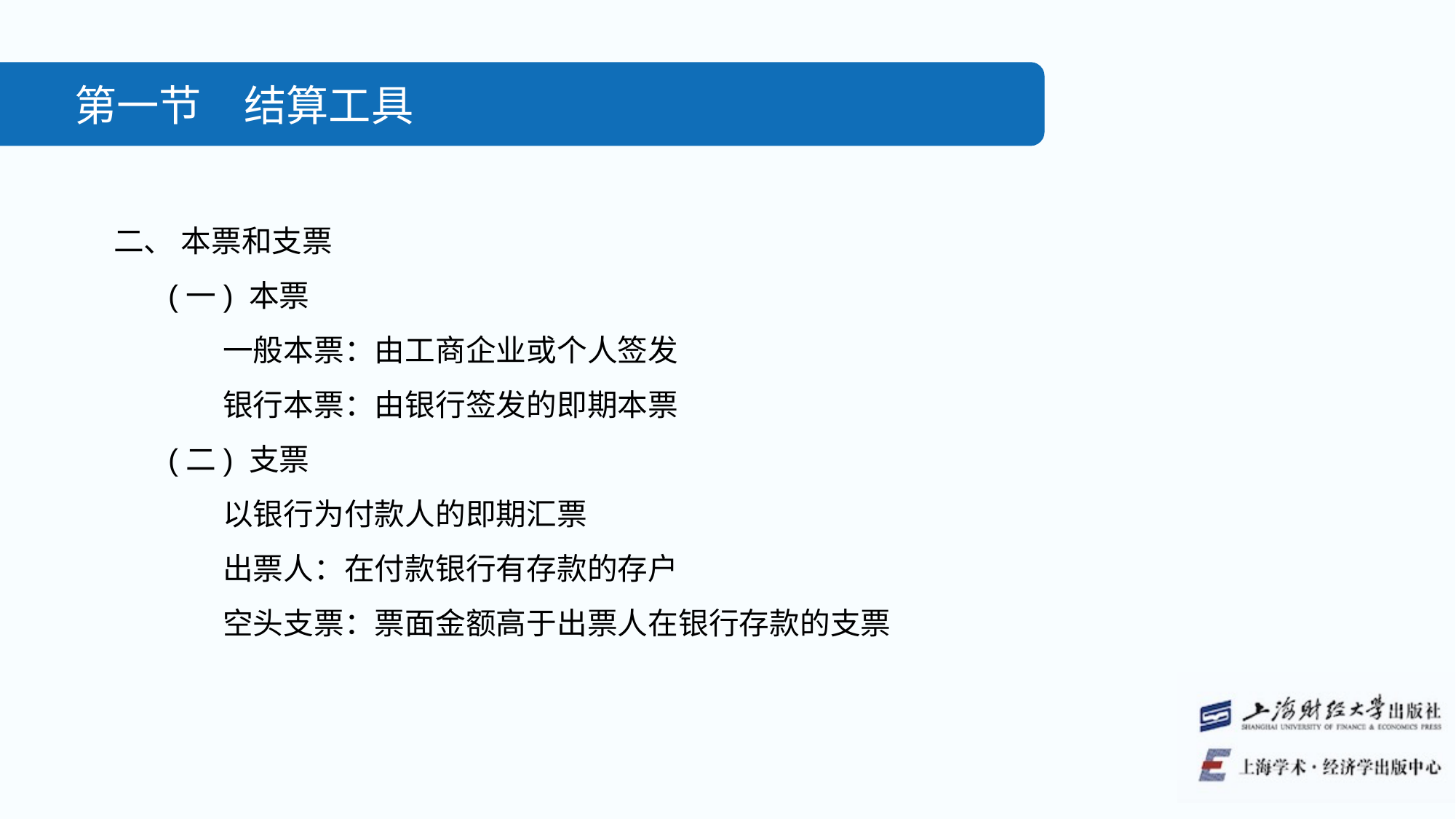

第一节　结算工具
二、 本票和支票
(一) 本票
一般本票：由工商企业或个人签发
银行本票：由银行签发的即期本票
(二) 支票
以银行为付款人的即期汇票
出票人：在付款银行有存款的存户
空头支票：票面金额高于出票人在银行存款的支票